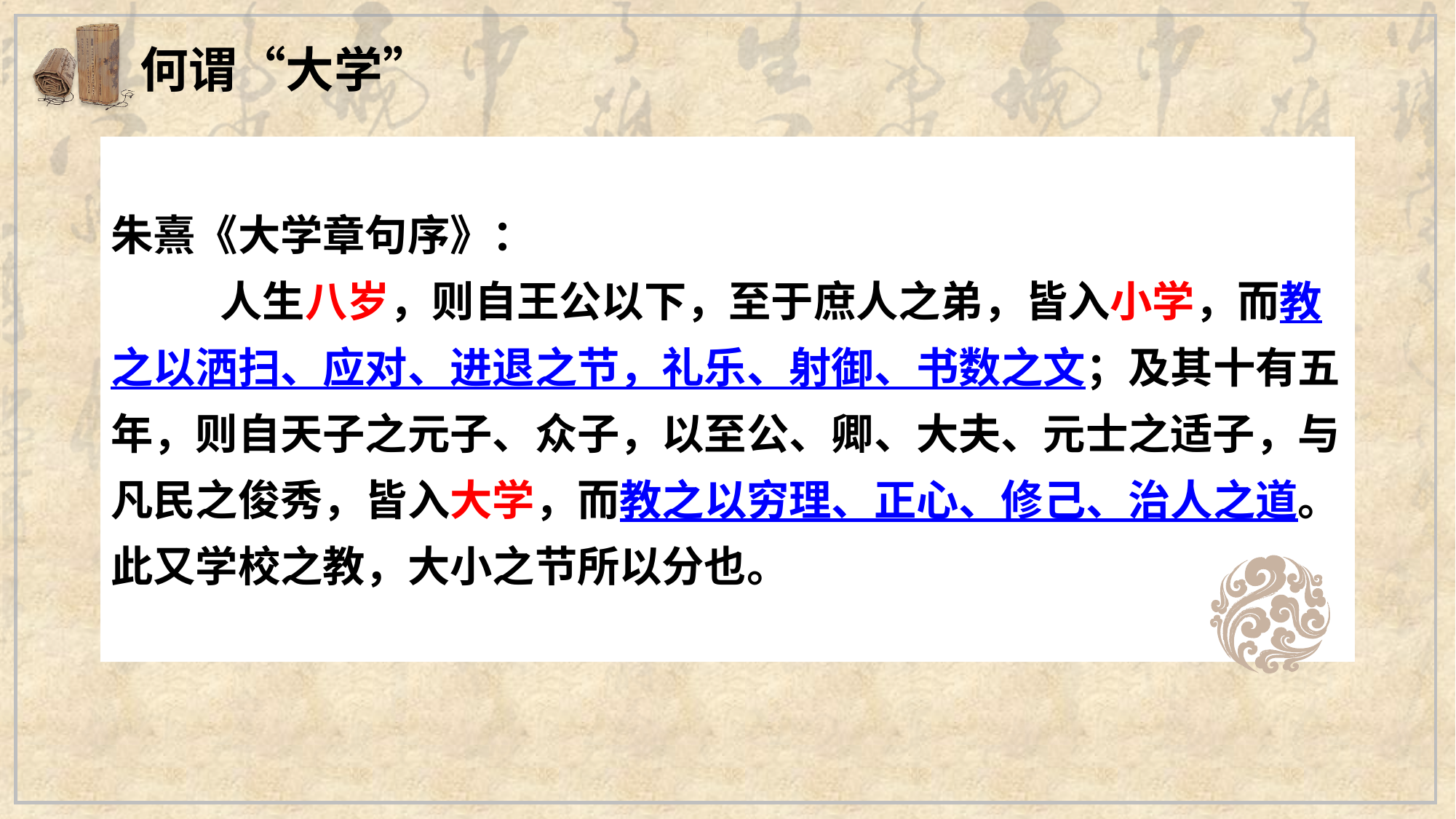

何谓“大学”

朱熹《大学章句序》：
人生八岁，则自王公以下，至于庶人之弟，皆入小学，而教之以洒扫、应对、进退之节，礼乐、射御、书数之文；及其十有五年，则自天子之元子、众子，以至公、卿、大夫、元士之适子，与凡民之俊秀，皆入大学，而教之以穷理、正心、修己、治人之道。此又学校之教，大小之节所以分也。